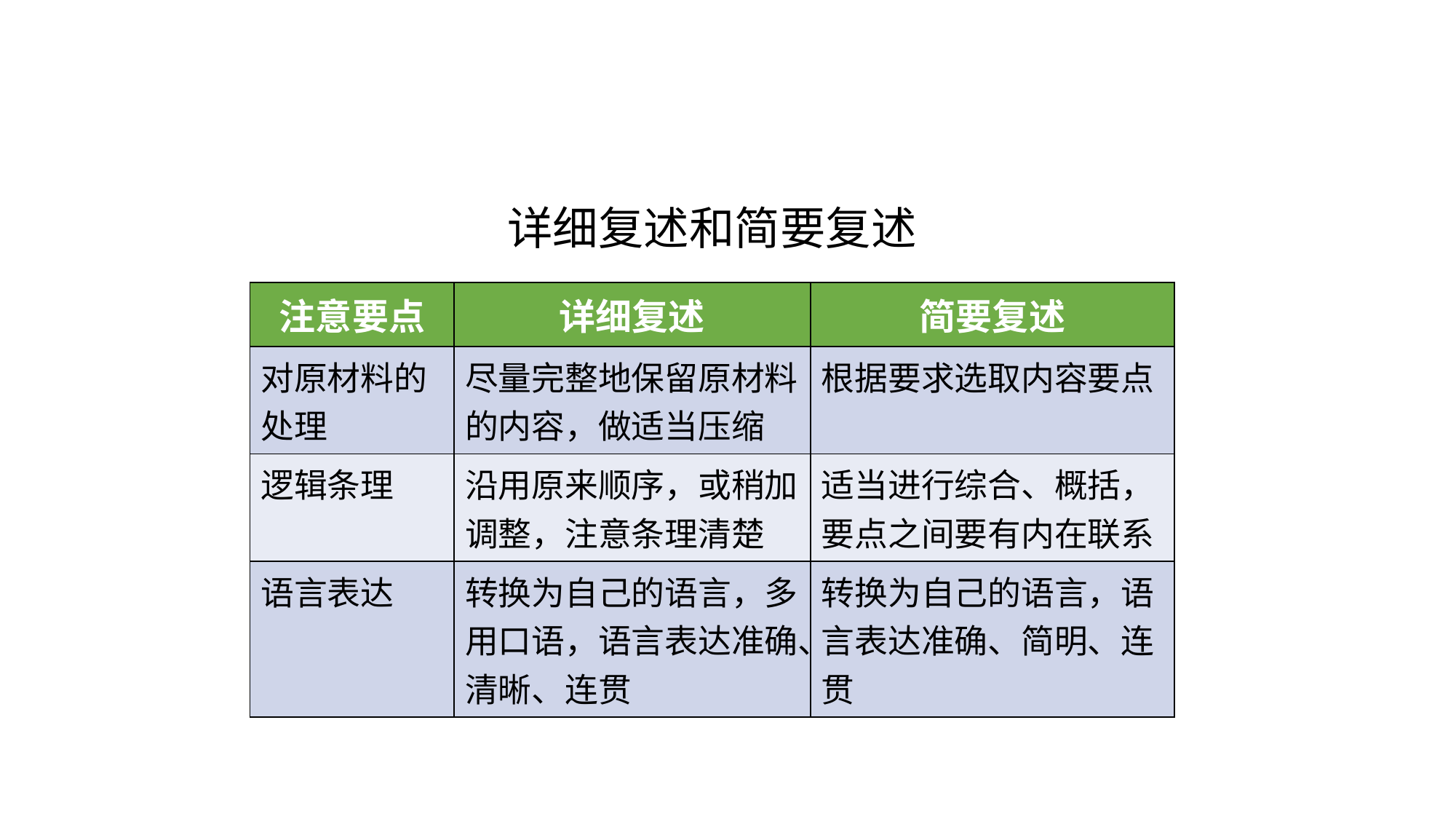

# 详细复述和简要复述
| 注意要点 | 详细复述 | 简要复述 |
| --- | --- | --- |
| 对原材料的处理 | 尽量完整地保留原材料的内容，做适当压缩 | 根据要求选取内容要点 |
| 逻辑条理 | 沿用原来顺序，或稍加调整，注意条理清楚 | 适当进行综合、概括，要点之间要有内在联系 |
| 语言表达 | 转换为自己的语言，多用口语，语言表达准确、清晰、连贯 | 转换为自己的语言，语言表达准确、简明、连贯 |